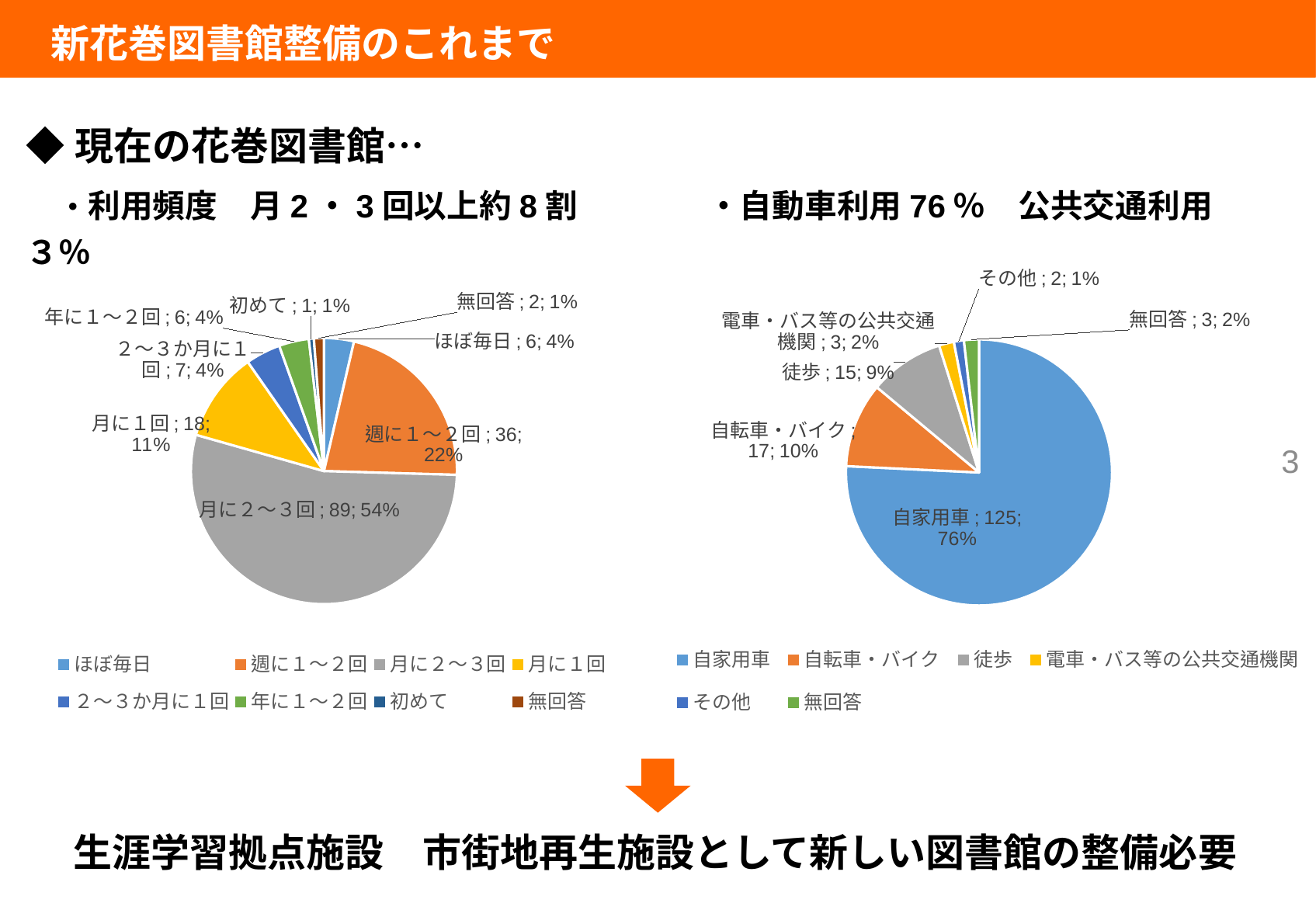

# 新花巻図書館整備のこれまで
◆現在の花巻図書館…
　・利用頻度　月2・3回以上約8割　　　　・自動車利用76％　公共交通利用３％

### Chart

| Category |  |
|---|---|
| ほぼ毎日 | 6.0 |
| 週に１～２回 | 36.0 |
| 月に２～３回 | 89.0 |
| 月に１回 | 18.0 |
| ２～３か月に１回 | 7.0 |
| 年に１～２回 | 6.0 |
| 初めて | 1.0 |
| 無回答 | 2.0 |

### Chart

| Category |  |
|---|---|
| 自家用車 | 125.0 |
| 自転車・バイク | 17.0 |
| 徒歩 | 15.0 |
| 電車・バス等の公共交通機関 | 3.0 |
| その他 | 2.0 |
| 無回答 | 3.0 |
3

生涯学習拠点施設　市街地再生施設として新しい図書館の整備必要